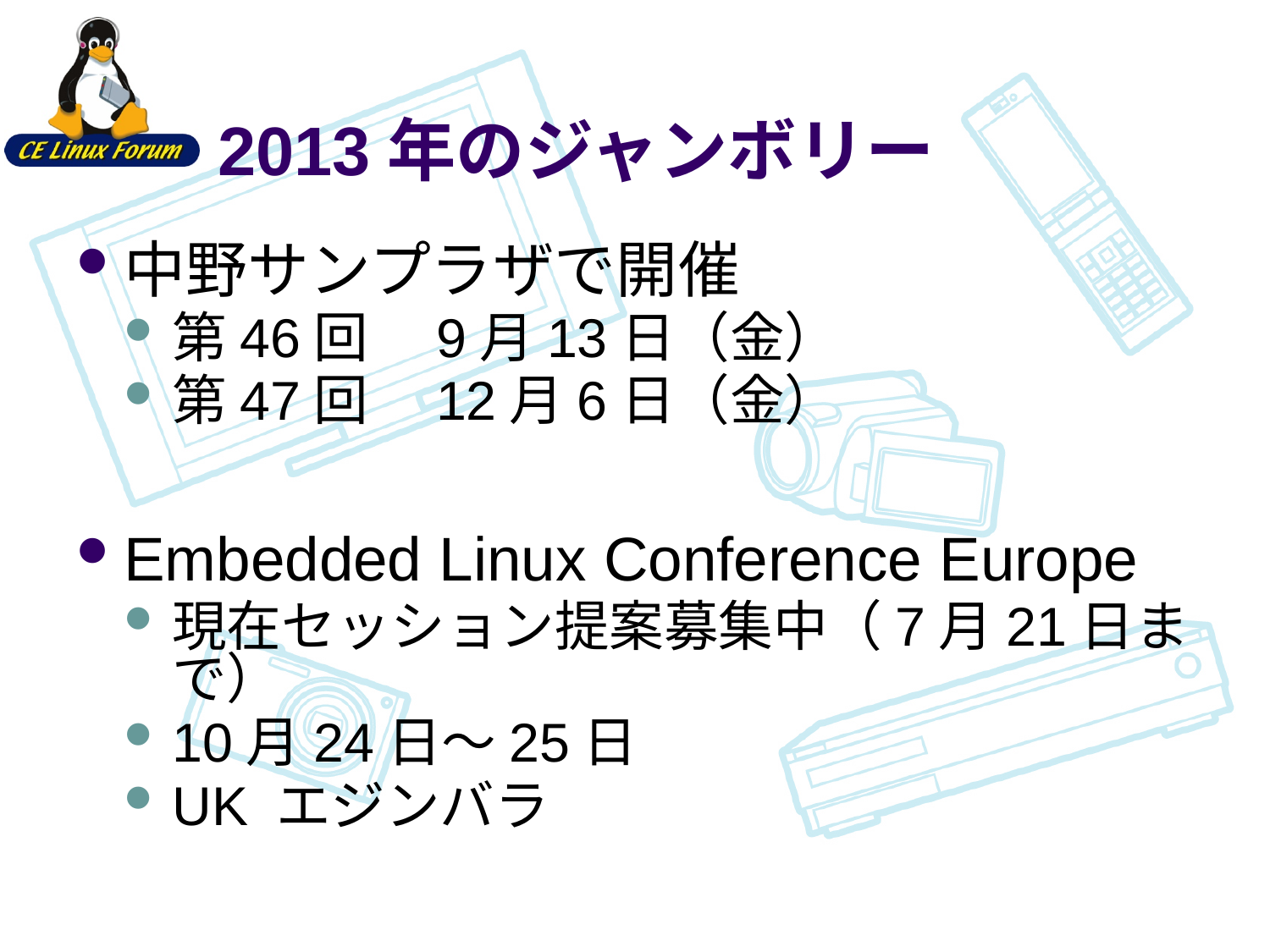

# 2013年のジャンボリー
中野サンプラザで開催
第46回　9月13日（金）
第47回　12月6日（金）

Embedded Linux Conference Europe
現在セッション提案募集中（7月21日まで）
10月24日～25日
UK エジンバラ